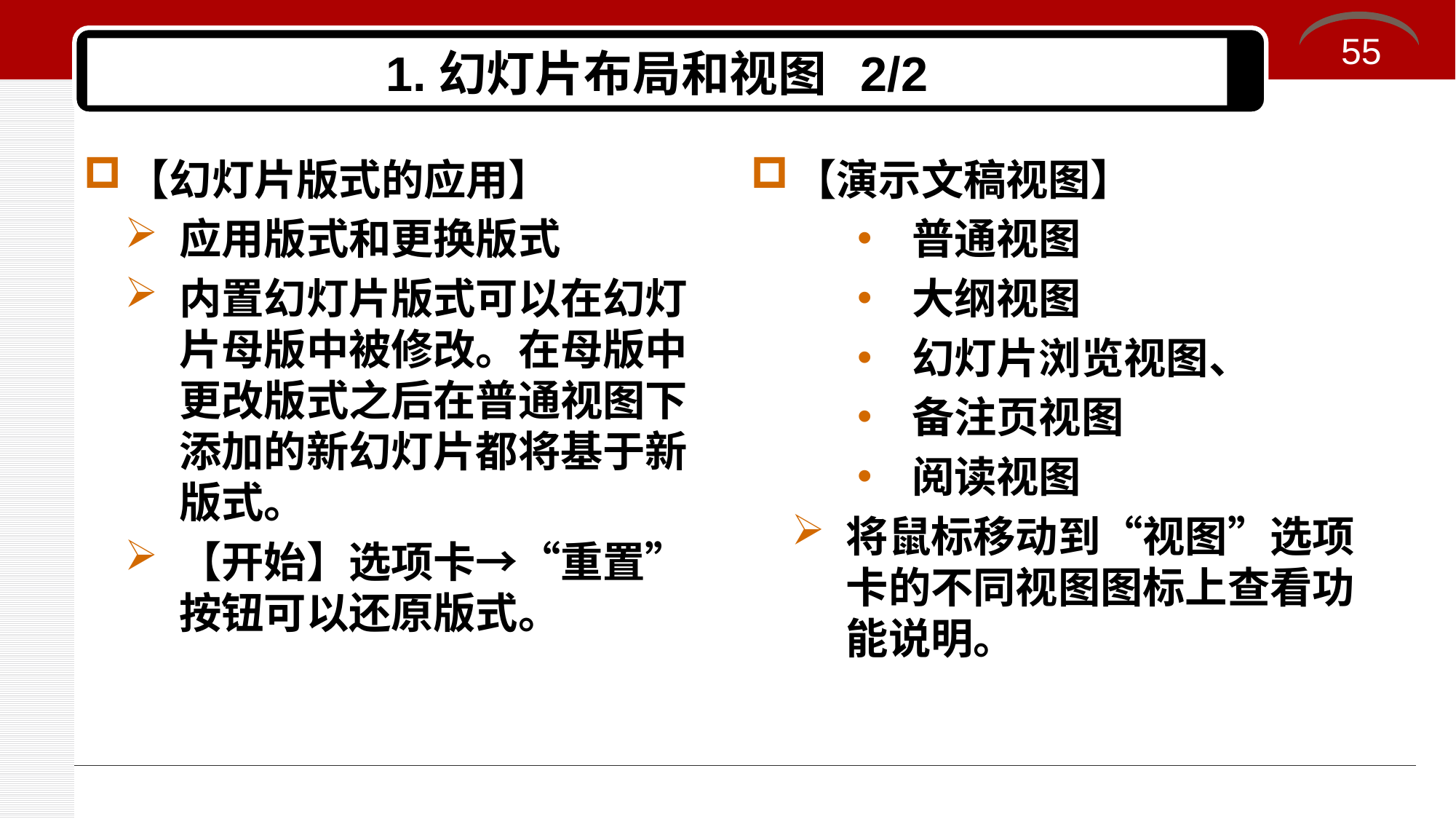

55
# 1.幻灯片布局和视图  2/2
【幻灯片版式的应用】
应用版式和更换版式
内置幻灯片版式可以在幻灯片母版中被修改。在母版中更改版式之后在普通视图下添加的新幻灯片都将基于新版式。
【开始】选项卡→“重置”按钮可以还原版式。

【演示文稿视图】
普通视图
大纲视图
幻灯片浏览视图、
备注页视图
阅读视图
将鼠标移动到“视图”选项卡的不同视图图标上查看功能说明。